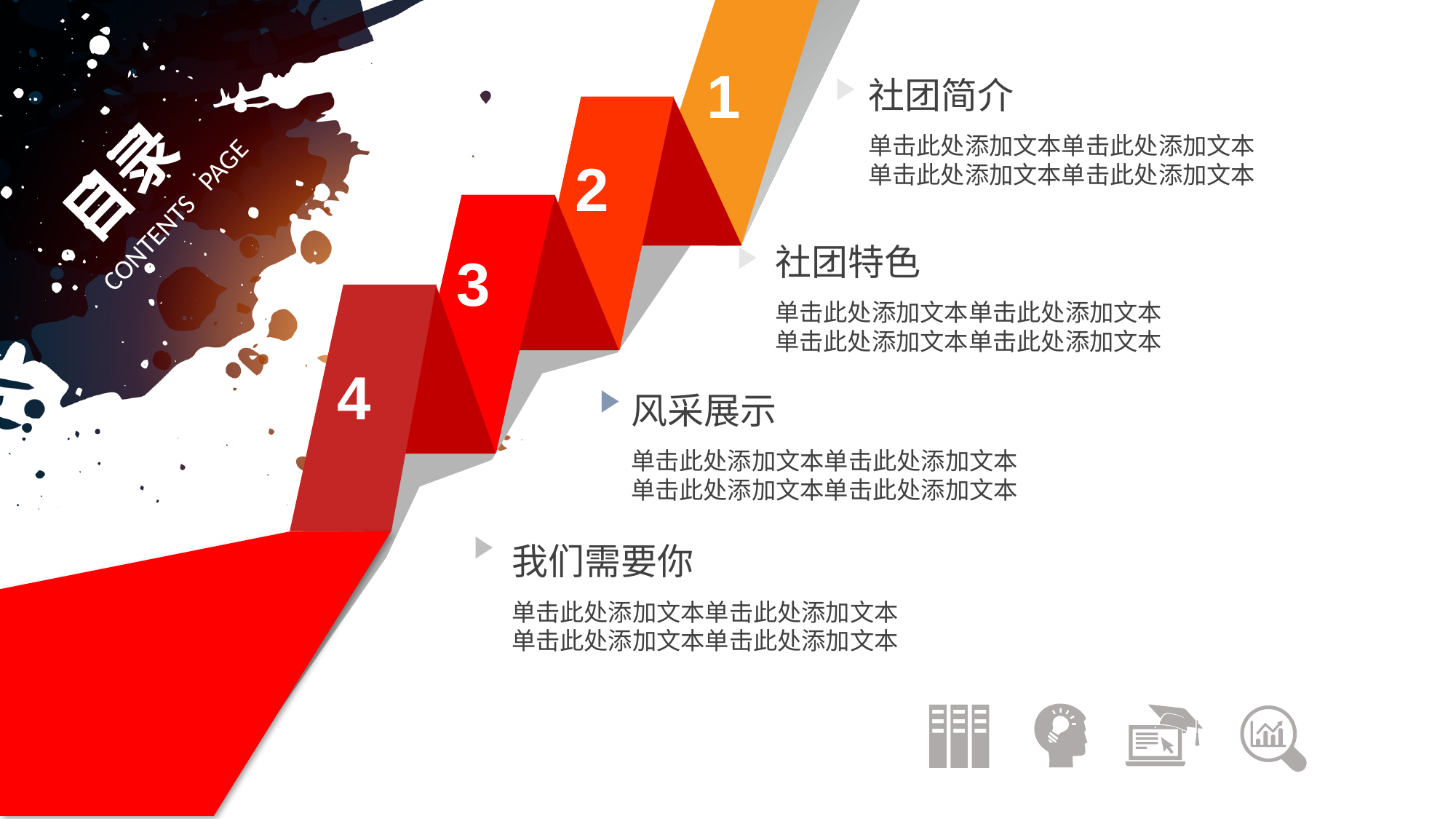

社团简介
单击此处添加文本单击此处添加文本
单击此处添加文本单击此处添加文本

1
目录
2
CONTENTS   PAGE
社团特色
单击此处添加文本单击此处添加文本
单击此处添加文本单击此处添加文本

3
4
风采展示
单击此处添加文本单击此处添加文本
单击此处添加文本单击此处添加文本

我们需要你
单击此处添加文本单击此处添加文本
单击此处添加文本单击此处添加文本